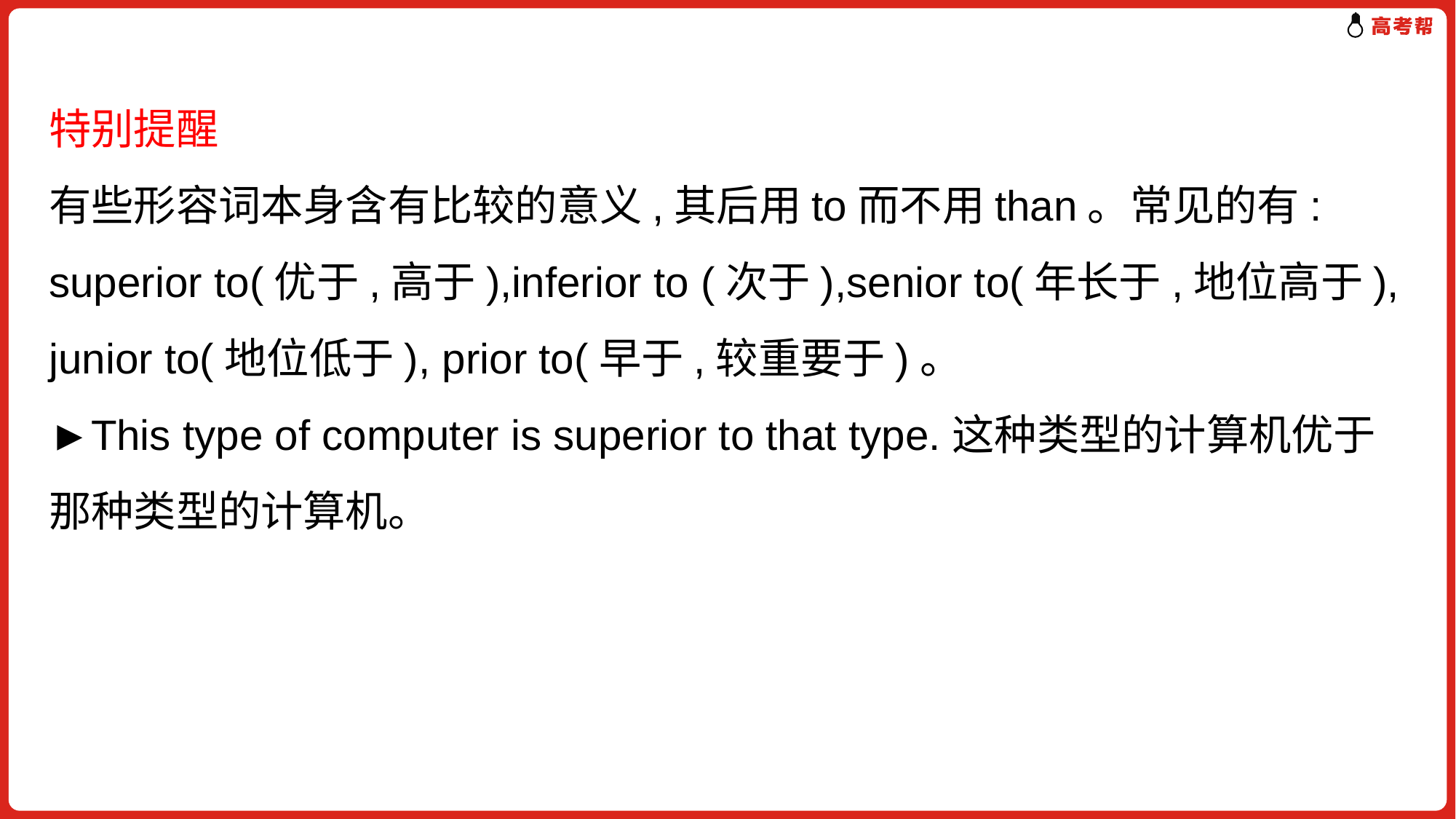

特别提醒
有些形容词本身含有比较的意义,其后用to而不用than。常见的有: superior to(优于,高于),inferior to (次于),senior to(年长于,地位高于), junior to(地位低于), prior to(早于,较重要于)。
►This type of computer is superior to that type.这种类型的计算机优于那种类型的计算机。